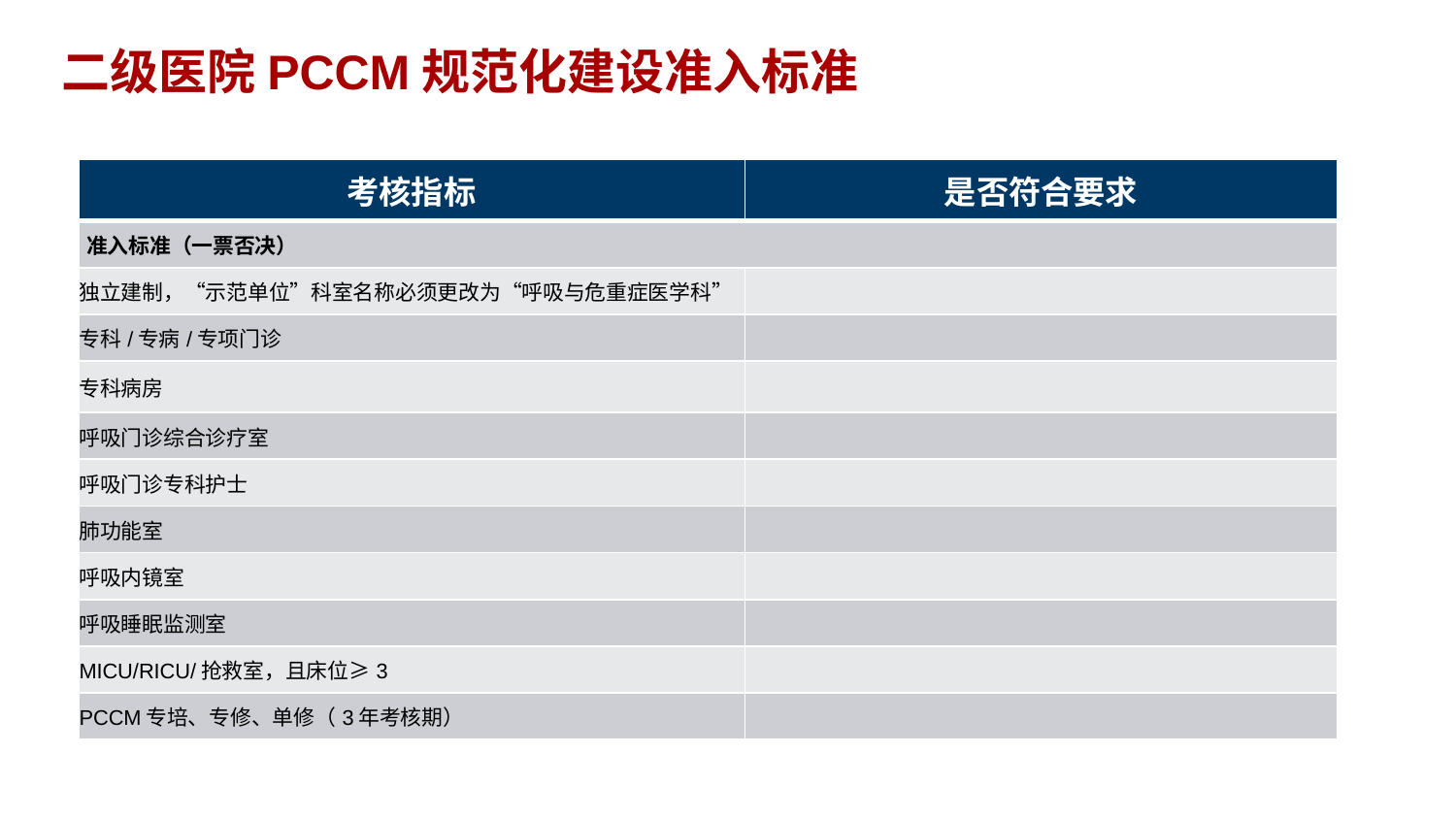

二级医院PCCM规范化建设准入标准
| 考核指标 | 是否符合要求 |
| --- | --- |
| 准入标准（一票否决） |  |
| 独立建制，“示范单位”科室名称必须更改为“呼吸与危重症医学科” |  |
| 专科/专病/专项门诊 |  |
| 专科病房 |  |
| 呼吸门诊综合诊疗室 |  |
| 呼吸门诊专科护士 |  |
| 肺功能室 |  |
| 呼吸内镜室 |  |
| 呼吸睡眠监测室 |  |
| MICU/RICU/抢救室，且床位≥3 |  |
| PCCM专培、专修、单修（3年考核期） |  |
11